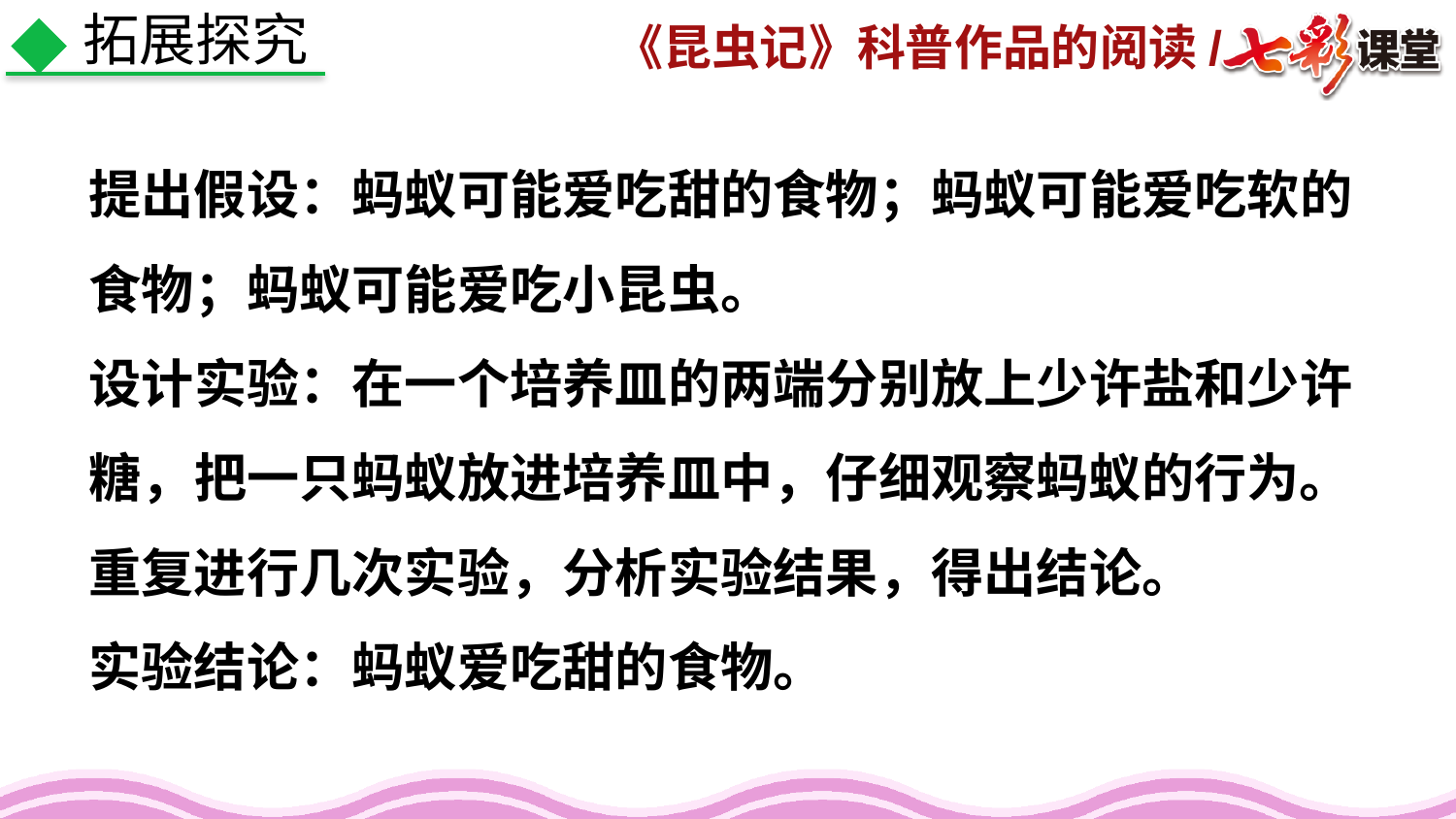

拓展探究

提出假设：蚂蚁可能爱吃甜的食物；蚂蚁可能爱吃软的食物；蚂蚁可能爱吃小昆虫。
设计实验：在一个培养皿的两端分别放上少许盐和少许糖，把一只蚂蚁放进培养皿中，仔细观察蚂蚁的行为。重复进行几次实验，分析实验结果，得出结论。
实验结论：蚂蚁爱吃甜的食物。